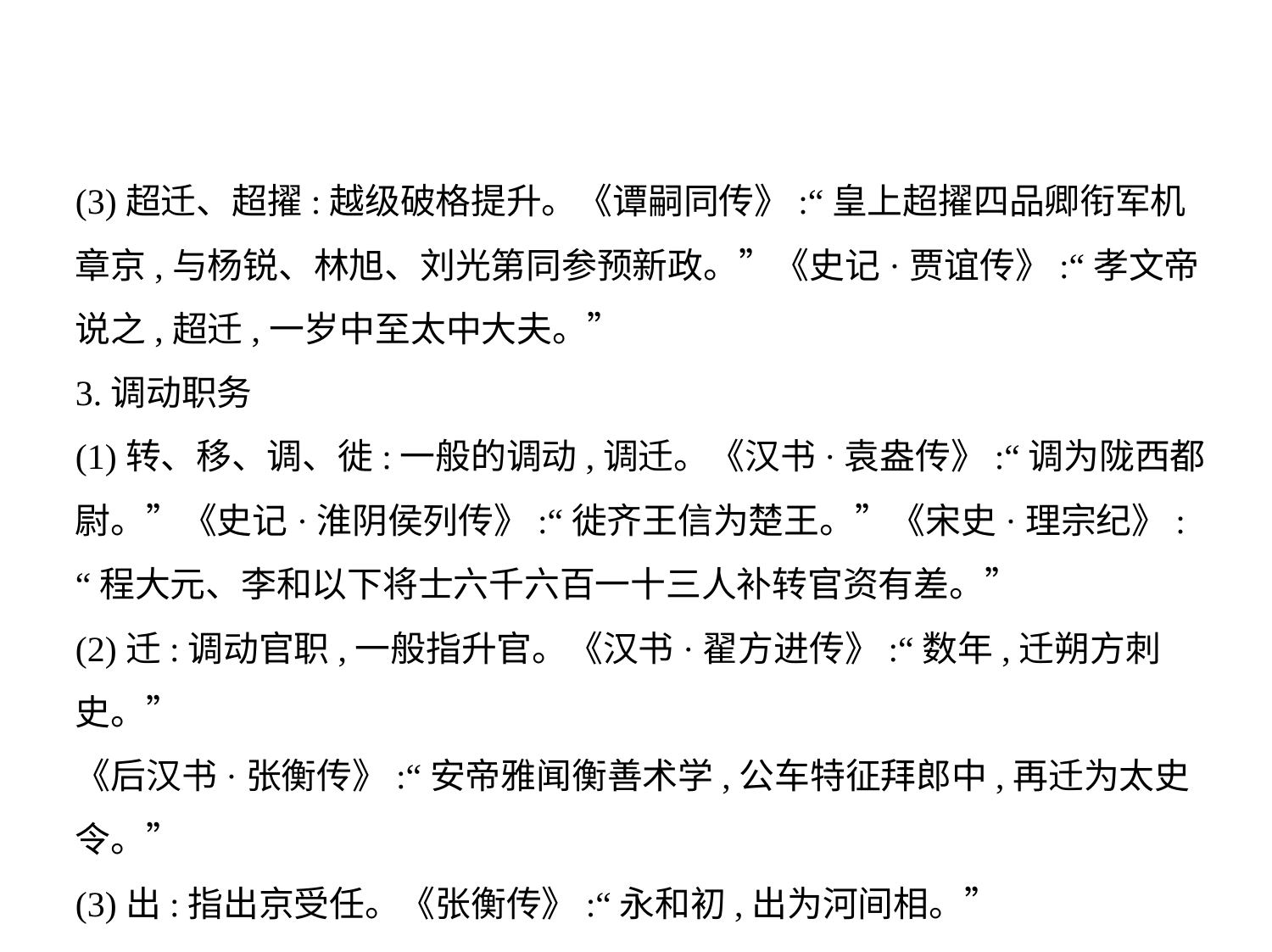

(3)超迁、超擢:越级破格提升。《谭嗣同传》:“皇上超擢四品卿衔军机
章京,与杨锐、林旭、刘光第同参预新政。”《史记·贾谊传》:“孝文帝
说之,超迁,一岁中至太中大夫。”
3.调动职务
(1)转、移、调、徙:一般的调动,调迁。《汉书·袁盎传》:“调为陇西都
尉。”《史记·淮阴侯列传》:“徙齐王信为楚王。”《宋史·理宗纪》:
“程大元、李和以下将士六千六百一十三人补转官资有差。”
(2)迁:调动官职,一般指升官。《汉书·翟方进传》:“数年,迁朔方刺史。”
《后汉书·张衡传》:“安帝雅闻衡善术学,公车特征拜郎中,再迁为太史
令。”
(3)出:指出京受任。《张衡传》:“永和初,出为河间相。”